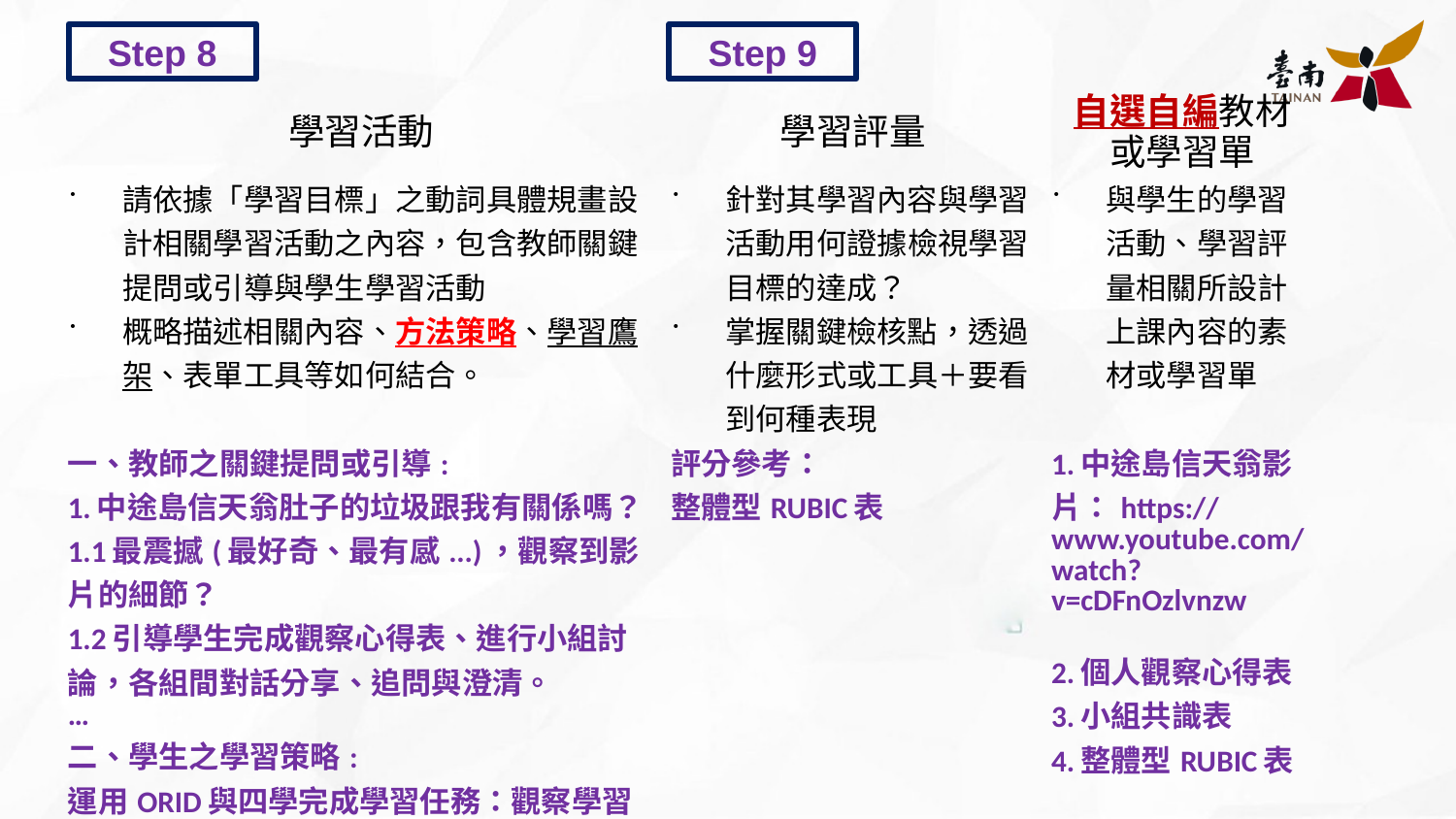

Step 8
Step 9
| 學習活動 | 學習評量 | 自選自編教材 或學習單 |
| --- | --- | --- |
| 請依據「學習目標」之動詞具體規畫設計相關學習活動之內容，包含教師關鍵提問或引導與學生學習活動 概略描述相關內容、方法策略、學習鷹架、表單工具等如何結合。 | 針對其學習內容與學習活動用何證據檢視學習目標的達成？ 掌握關鍵檢核點，透過什麼形式或工具＋要看到何種表現 | 與學生的學習活動、學習評量相關所設計上課內容的素材或學習單 |
| 一、教師之關鍵提問或引導: 1.中途島信天翁肚子的垃圾跟我有關係嗎？ 1.1最震撼(最好奇、最有感...)，觀察到影片的細節？ 1.2引導學生完成觀察心得表、進行小組討論，各組間對話分享、追問與澄清。 … 二、學生之學習策略: 運用ORID與四學完成學習任務：觀察學習影片中的訊息自行完成觀察與心得表(自學)、分組討論(共學、互學、導學)…。 | 評分參考： 整體型RUBIC表 | 1.中途島信天翁影片：https:// www.youtube.com/ watch?v=cDFnOzlvnzw   2.個人觀察心得表 3.小組共識表 4.整體型RUBIC表 |